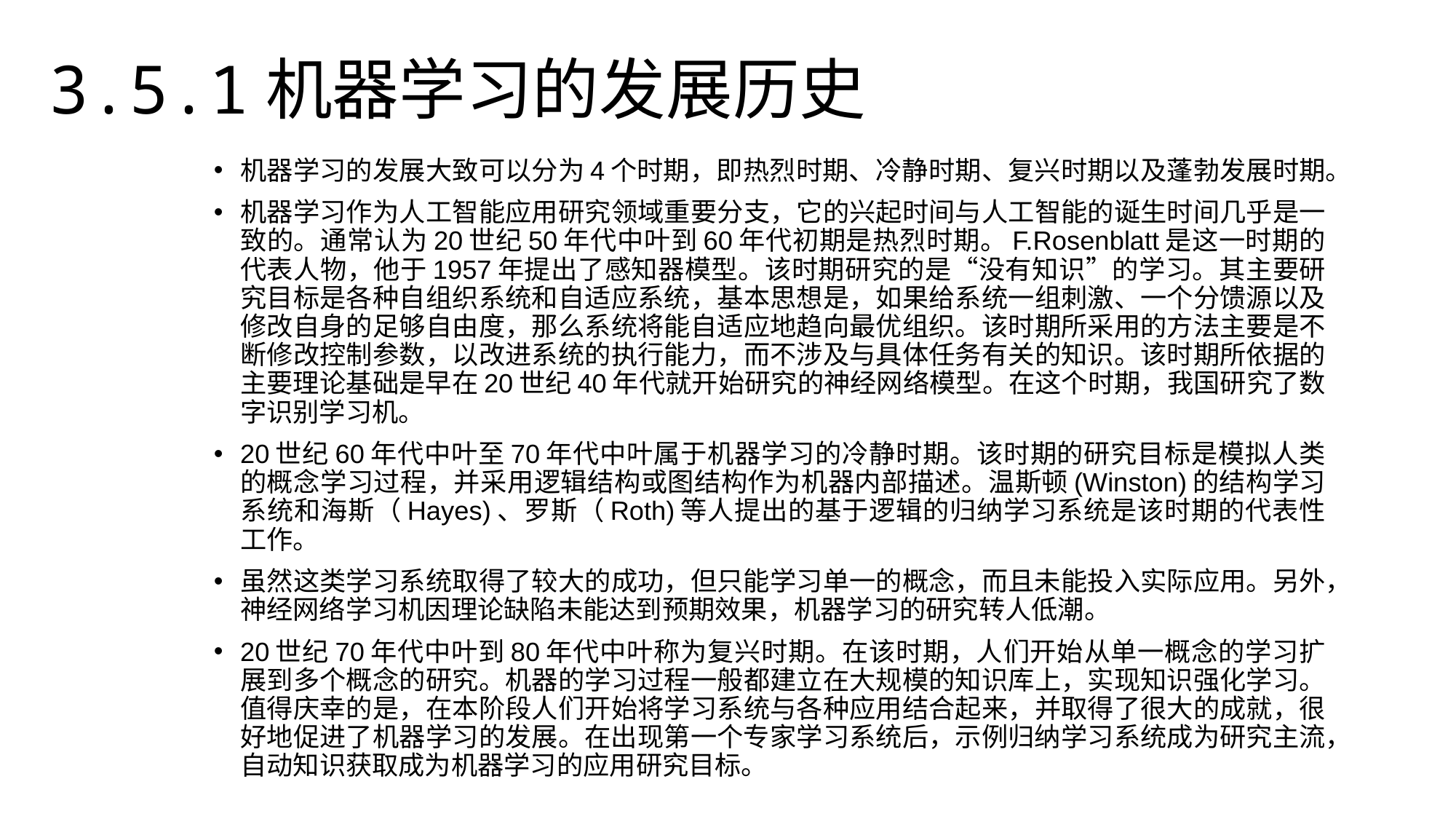

3.5.1机器学习的发展历史
机器学习的发展大致可以分为4个时期，即热烈时期、冷静时期、复兴时期以及蓬勃发展时期。
机器学习作为人工智能应用研究领域重要分支，它的兴起时间与人工智能的诞生时间几乎是一致的。通常认为20世纪50年代中叶到60年代初期是热烈时期。F.Rosenblatt是这一时期的代表人物，他于1957年提出了感知器模型。该时期研究的是“没有知识”的学习。其主要研究目标是各种自组织系统和自适应系统，基本思想是，如果给系统一组刺激、一个分馈源以及修改自身的足够自由度，那么系统将能自适应地趋向最优组织。该时期所采用的方法主要是不断修改控制参数，以改进系统的执行能力，而不涉及与具体任务有关的知识。该时期所依据的主要理论基础是早在20世纪40年代就开始研究的神经网络模型。在这个时期，我国研究了数字识别学习机。
20世纪60年代中叶至70年代中叶属于机器学习的冷静时期。该时期的研究目标是模拟人类的概念学习过程，并采用逻辑结构或图结构作为机器内部描述。温斯顿(Winston)的结构学习系统和海斯（Hayes)、罗斯（Roth)等人提出的基于逻辑的归纳学习系统是该时期的代表性工作。
虽然这类学习系统取得了较大的成功，但只能学习单一的概念，而且未能投入实际应用。另外，神经网络学习机因理论缺陷未能达到预期效果，机器学习的研究转人低潮。
20世纪70年代中叶到80年代中叶称为复兴时期。在该时期，人们开始从单一概念的学习扩展到多个概念的研究。机器的学习过程一般都建立在大规模的知识库上，实现知识强化学习。值得庆幸的是，在本阶段人们开始将学习系统与各种应用结合起来，并取得了很大的成就，很好地促进了机器学习的发展。在出现第一个专家学习系统后，示例归纳学习系统成为研究主流，自动知识获取成为机器学习的应用研究目标。